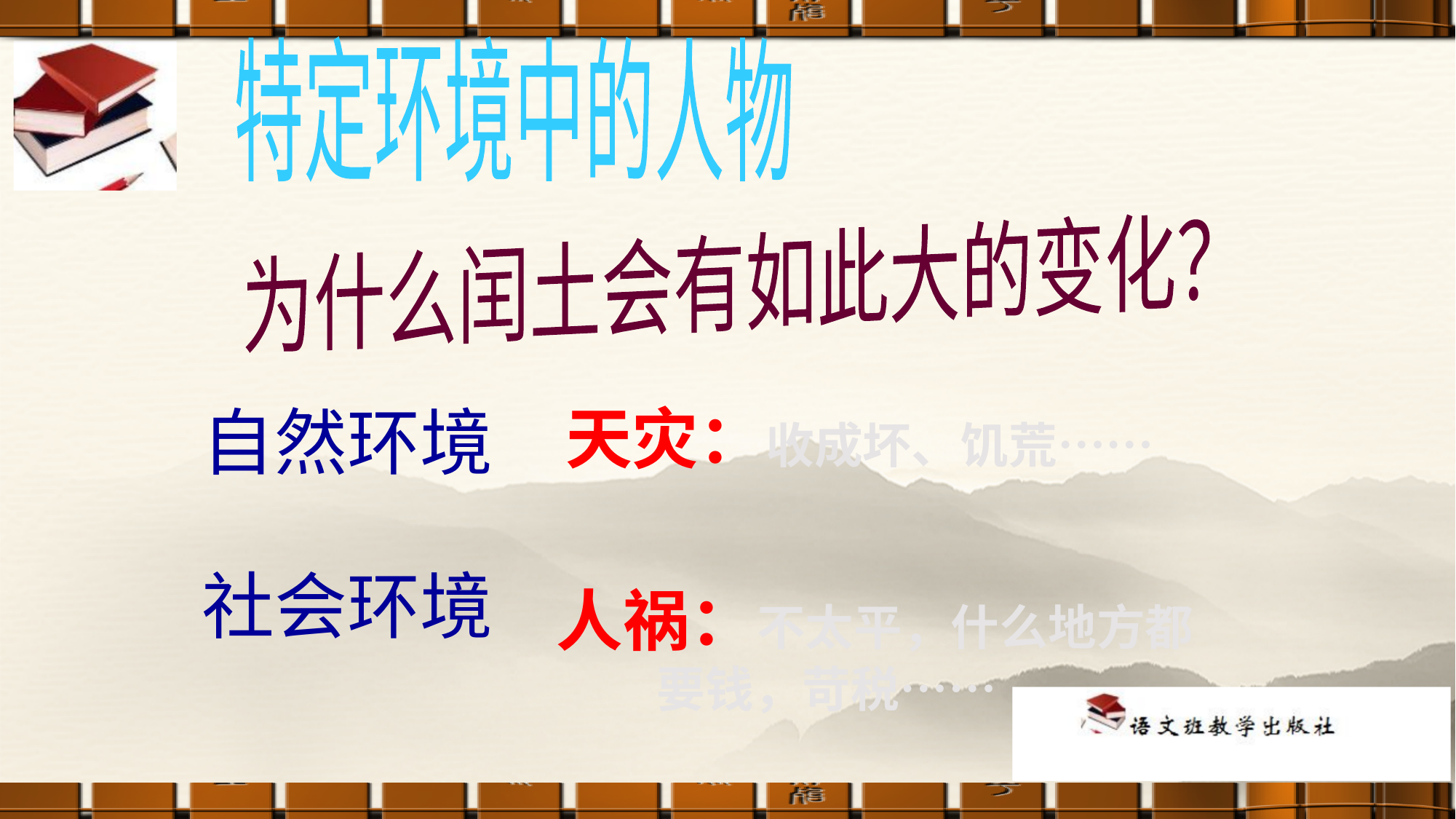

特定环境中的人物
为什么闰土会有如此大的变化？
自然环境
天灾：收成坏、饥荒……
社会环境
人祸：不太平，什么地方都
        要钱，苛税……